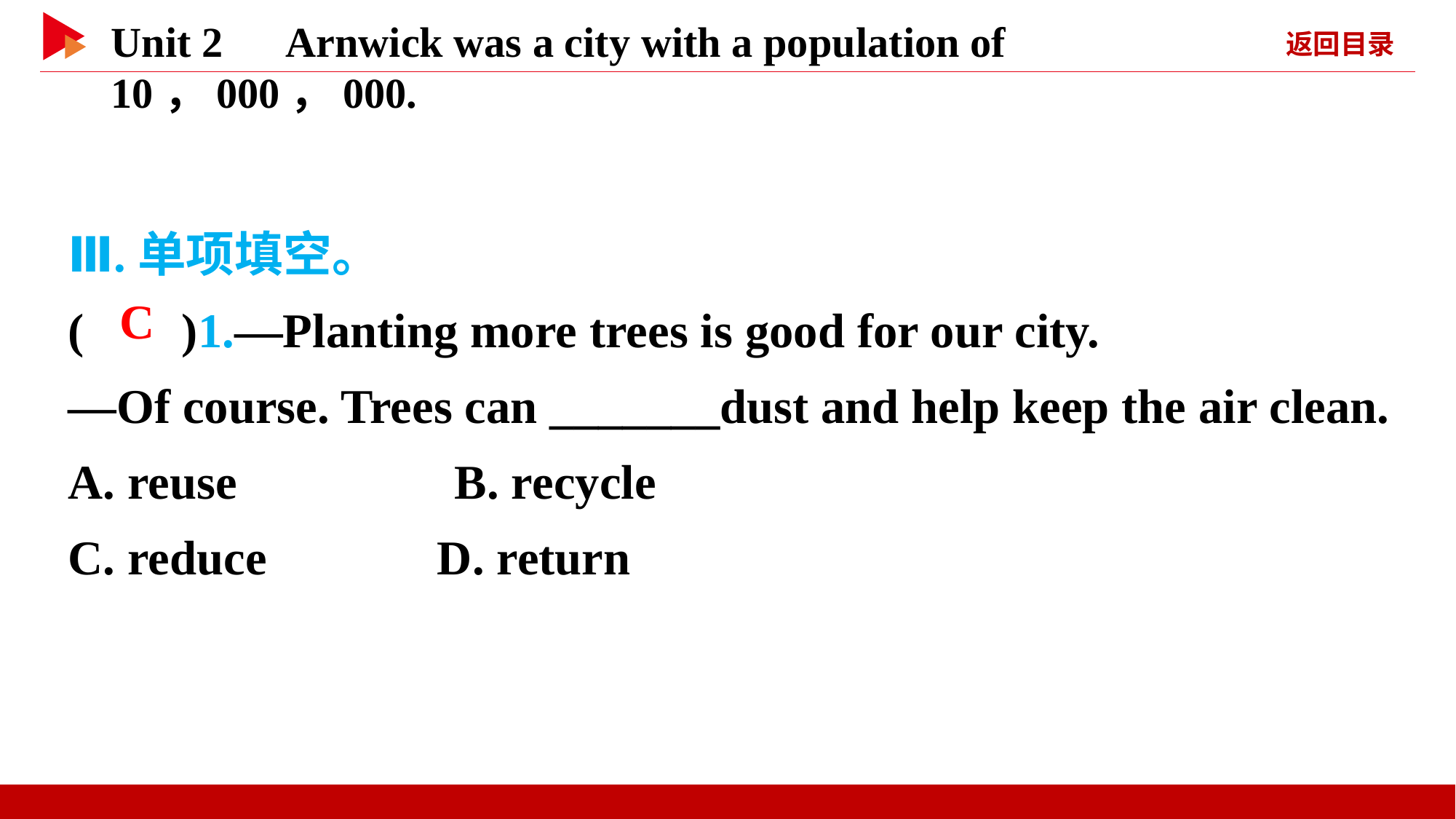

Ⅲ.单项填空。
(        )1.—Planting more trees is good for our city.
—Of course. Trees can _______dust and help keep the air clean.
A. reuse　　　　B. recycle
C. reduce              D. return
   C